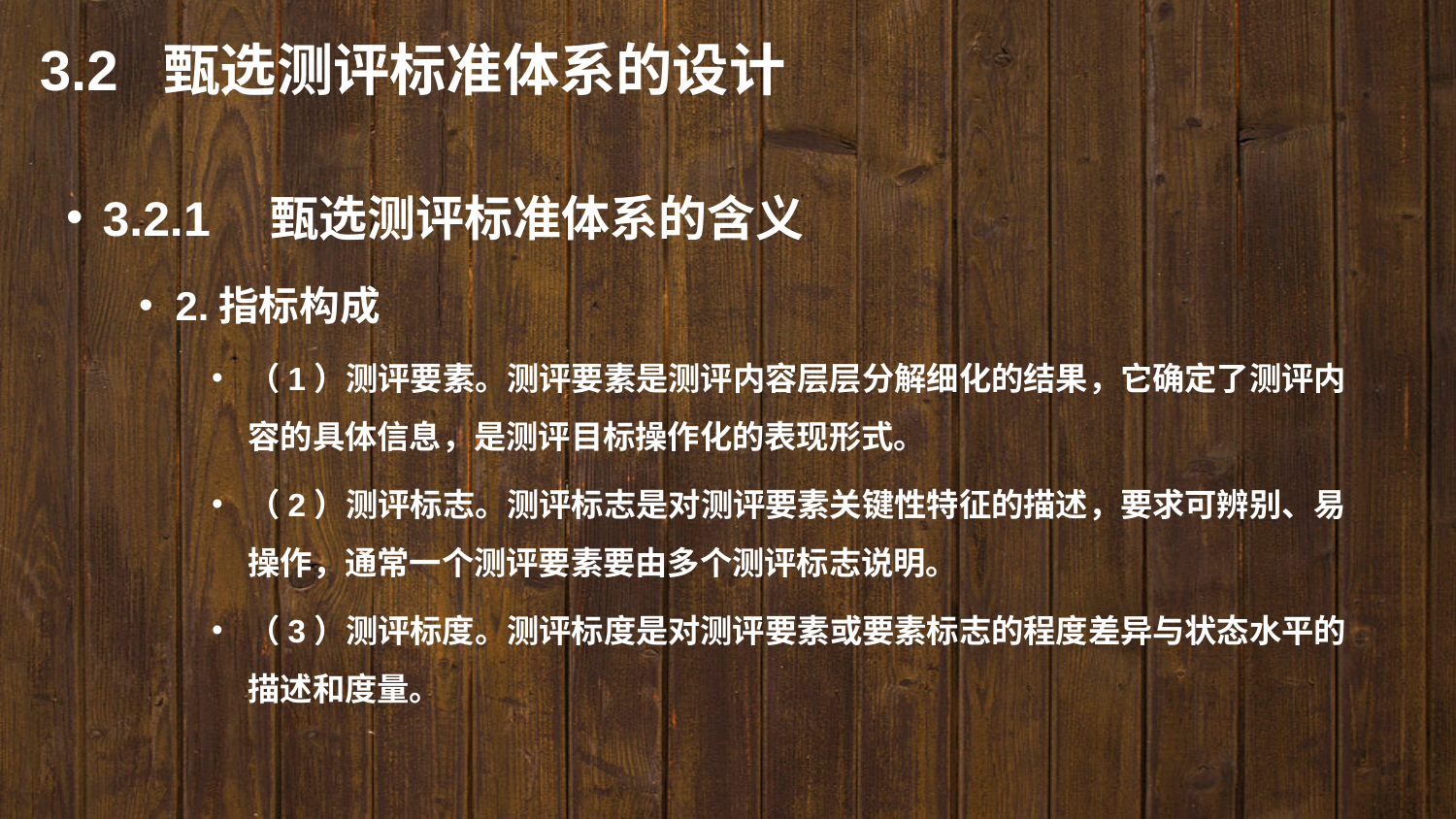

3.2  甄选测评标准体系的设计
3.2.1　甄选测评标准体系的含义
2.指标构成
（1）测评要素。测评要素是测评内容层层分解细化的结果，它确定了测评内容的具体信息，是测评目标操作化的表现形式。
（2）测评标志。测评标志是对测评要素关键性特征的描述，要求可辨别、易操作，通常一个测评要素要由多个测评标志说明。
（3）测评标度。测评标度是对测评要素或要素标志的程度差异与状态水平的描述和度量。